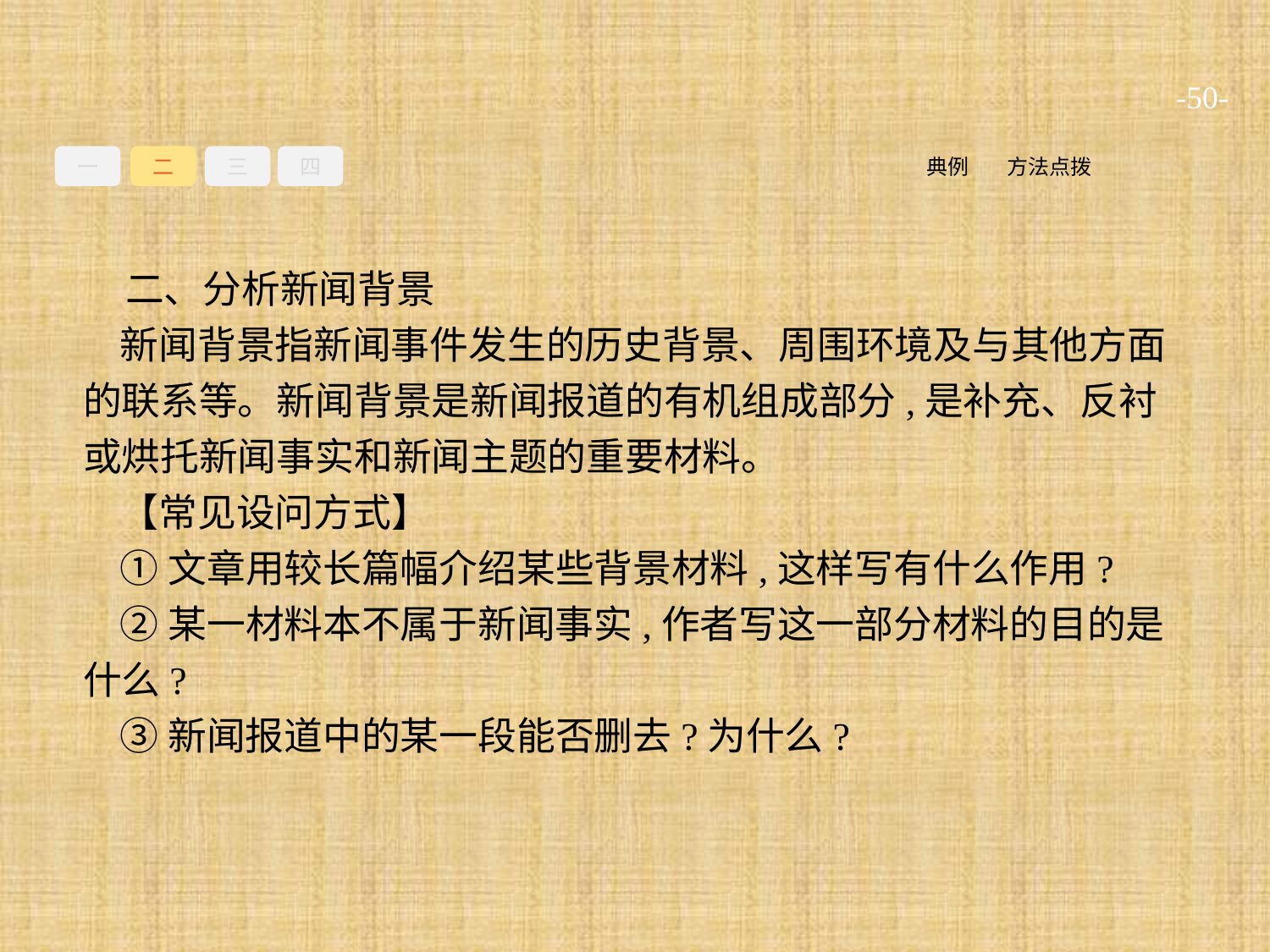

-50-
一
二
三
四
方法点拨
典例
二、分析新闻背景
新闻背景指新闻事件发生的历史背景、周围环境及与其他方面的联系等。新闻背景是新闻报道的有机组成部分,是补充、反衬或烘托新闻事实和新闻主题的重要材料。
【常见设问方式】
①文章用较长篇幅介绍某些背景材料,这样写有什么作用?
②某一材料本不属于新闻事实,作者写这一部分材料的目的是什么?
③新闻报道中的某一段能否删去?为什么?